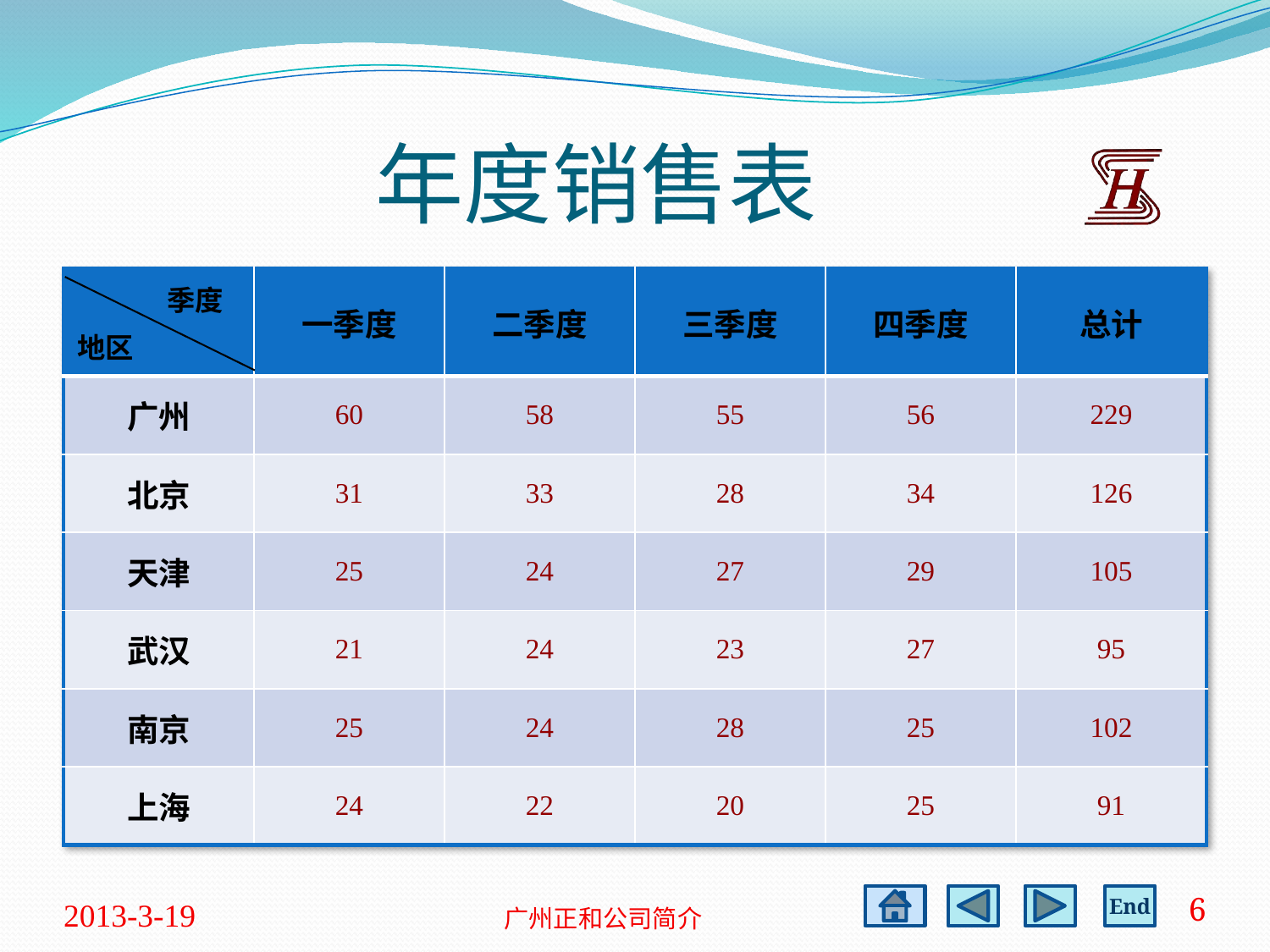

# 年度销售表
|  | 一季度 | 二季度 | 三季度 | 四季度 | 总计 |
| --- | --- | --- | --- | --- | --- |
| 广州 | 60 | 58 | 55 | 56 | 229 |
| 北京 | 31 | 33 | 28 | 34 | 126 |
| 天津 | 25 | 24 | 27 | 29 | 105 |
| 武汉 | 21 | 24 | 23 | 27 | 95 |
| 南京 | 25 | 24 | 28 | 25 | 102 |
| 上海 | 24 | 22 | 20 | 25 | 91 |
季度
地区
2013-3-19
广州正和公司简介
6

End